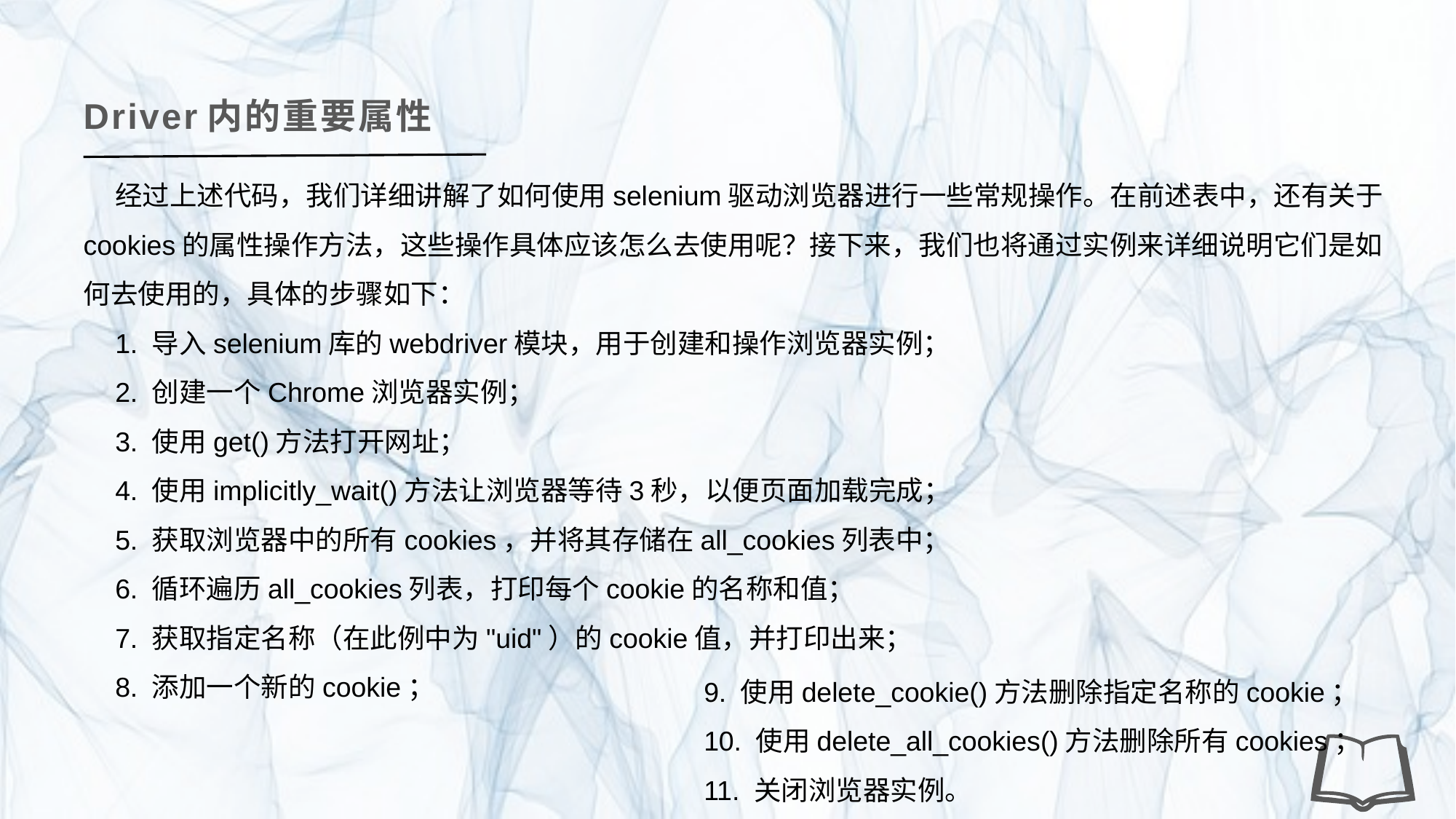

Driver内的重要属性
经过上述代码，我们详细讲解了如何使用selenium驱动浏览器进行一些常规操作。在前述表中，还有关于cookies的属性操作方法，这些操作具体应该怎么去使用呢？接下来，我们也将通过实例来详细说明它们是如何去使用的，具体的步骤如下：
1. 导入selenium库的webdriver模块，用于创建和操作浏览器实例；
2. 创建一个Chrome浏览器实例；
3. 使用get()方法打开网址；
4. 使用implicitly_wait()方法让浏览器等待3秒，以便页面加载完成；
5. 获取浏览器中的所有cookies，并将其存储在all_cookies列表中；
6. 循环遍历all_cookies列表，打印每个cookie的名称和值；
7. 获取指定名称（在此例中为"uid"）的cookie值，并打印出来；
8. 添加一个新的cookie；

9. 使用delete_cookie()方法删除指定名称的cookie；
10. 使用delete_all_cookies()方法删除所有cookies；
11. 关闭浏览器实例。

16